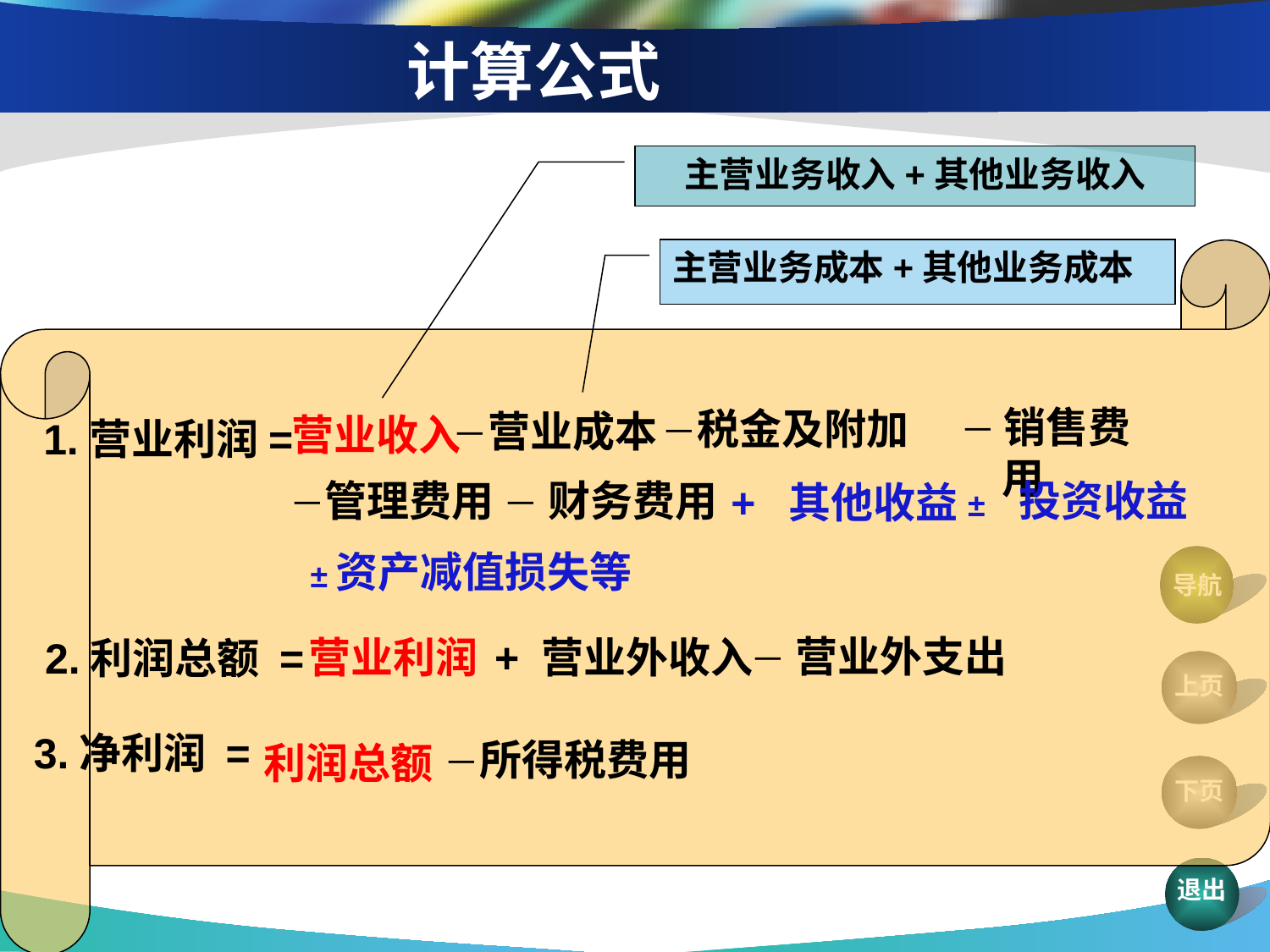

计算公式
主营业务收入+其他业务收入
主营业务成本+其他业务成本

 － 销售费用
－税金及附加
－营业成本
营业收入
1.营业利润=

－管理费用
－ 财务费用
±  投资收益
+  其他收益
 ±资产减值损失等
 － 营业外支出
 + 营业外收入
营业利润
2.利润总额 =
－所得税费用
利润总额
3.净利润 =